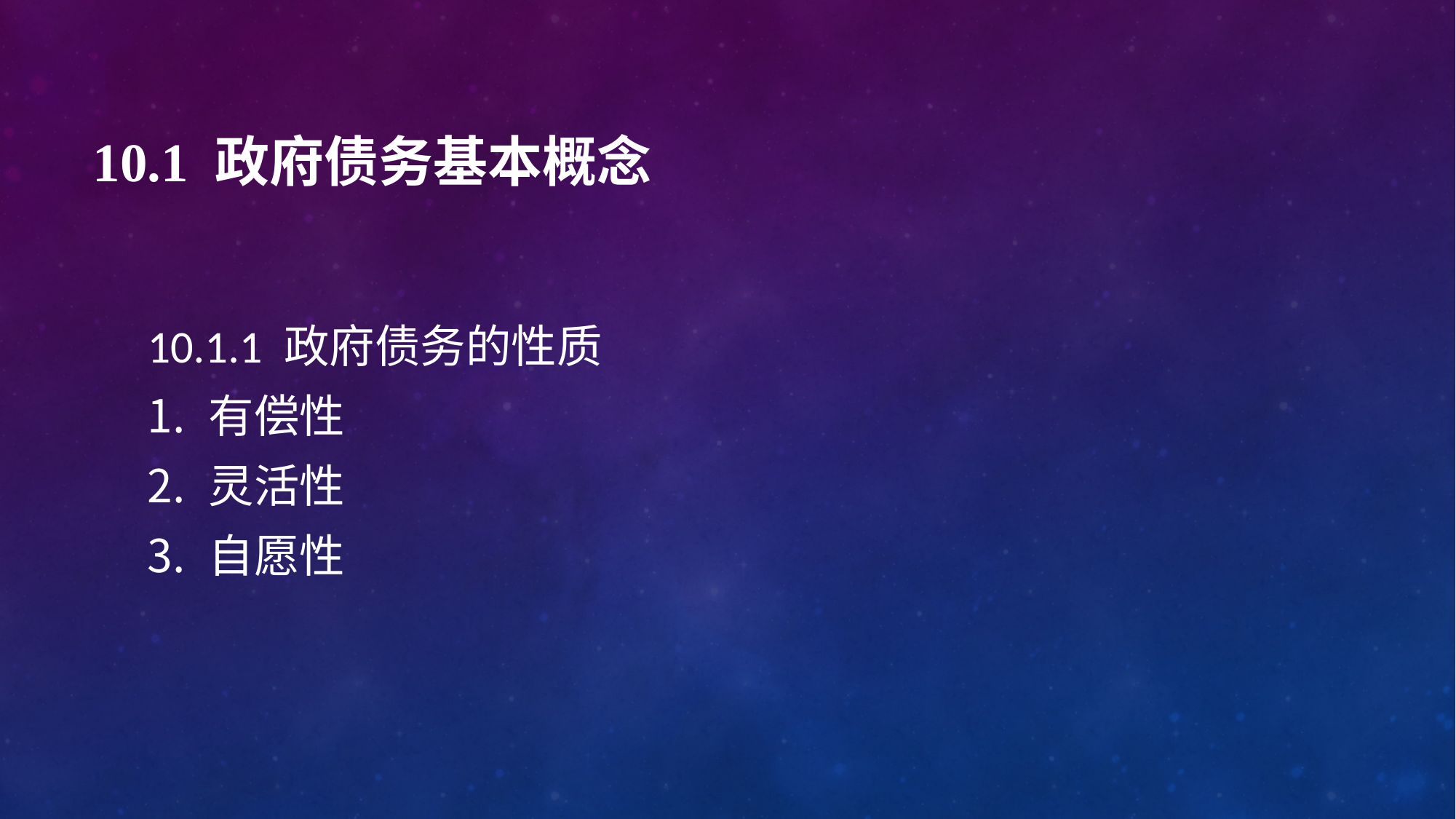

# 10.1 政府债务基本概念
10.1.1 政府债务的性质
有偿性
灵活性
自愿性